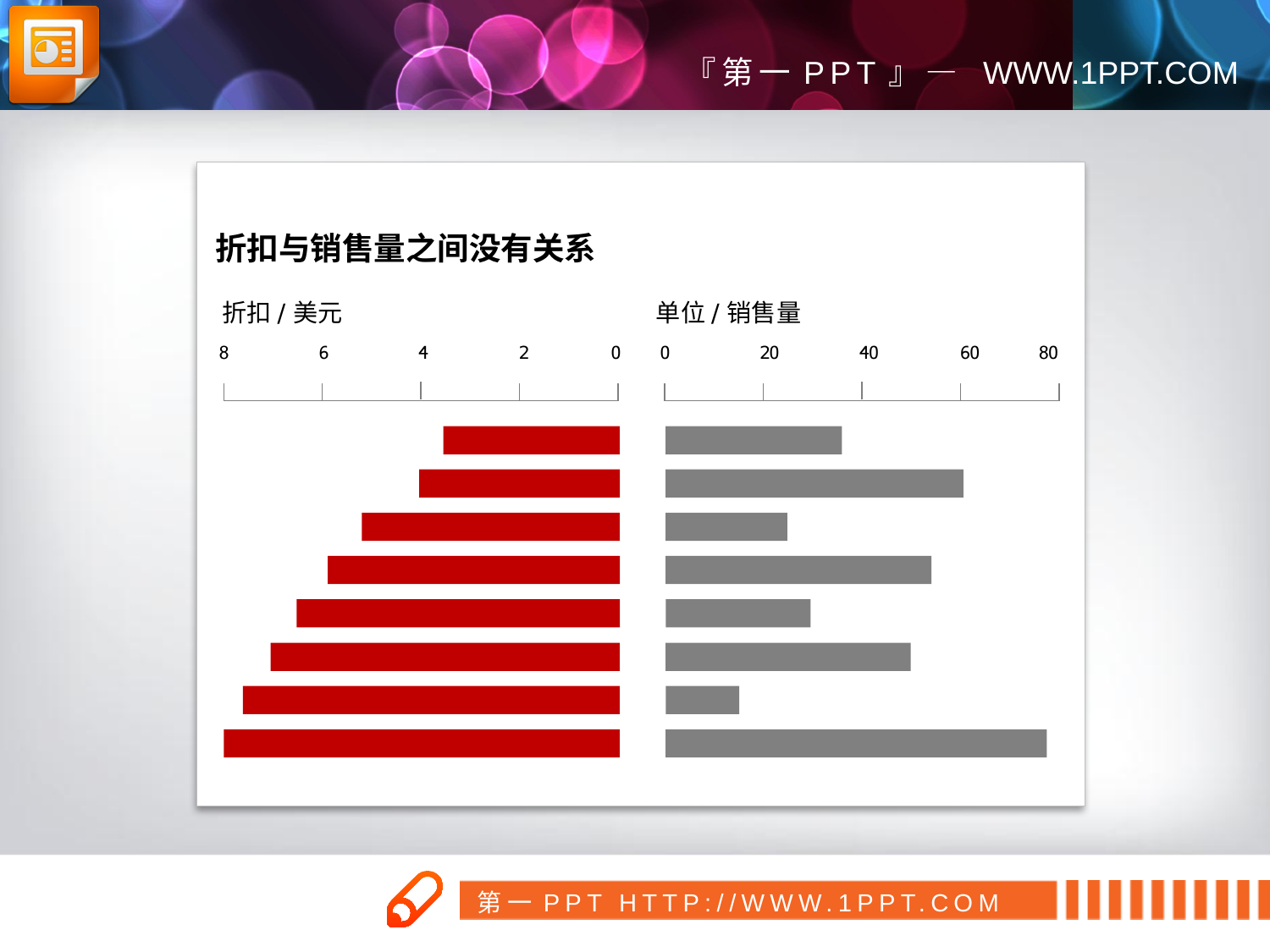

折扣与销售量之间没有关系
折扣/美元
单位/销售量
8
6
4
2
0
0
20
40
60
80